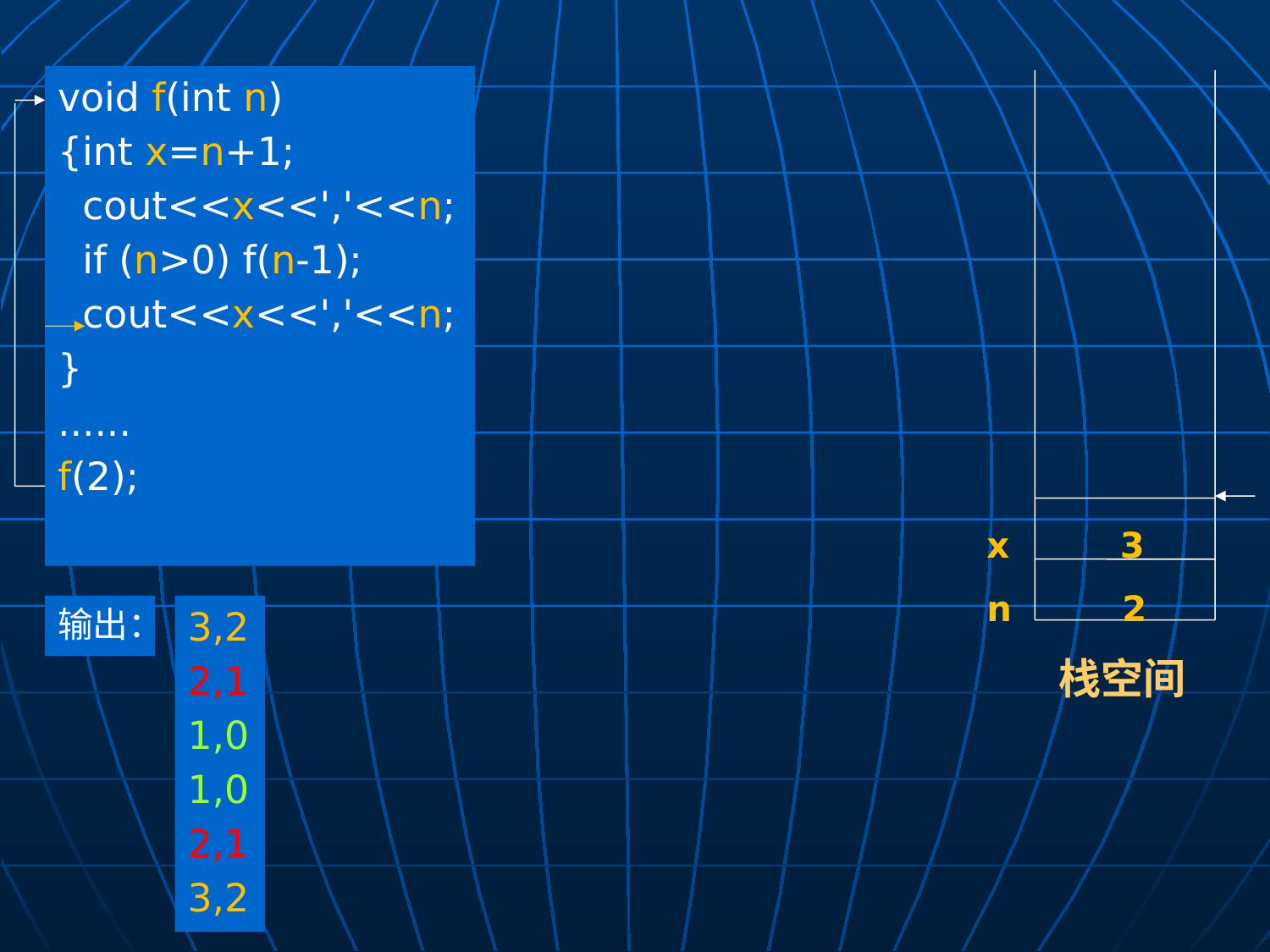

void f(int n)
{int x=n+1;
  cout<<x<<','<<n;
  if (n>0) f(n-1);
  cout<<x<<','<<n;
}
......
f(2);

               x         3
               n         2

输出：
3,2
2,1
1,0
1,0
2,1
3,2

栈空间